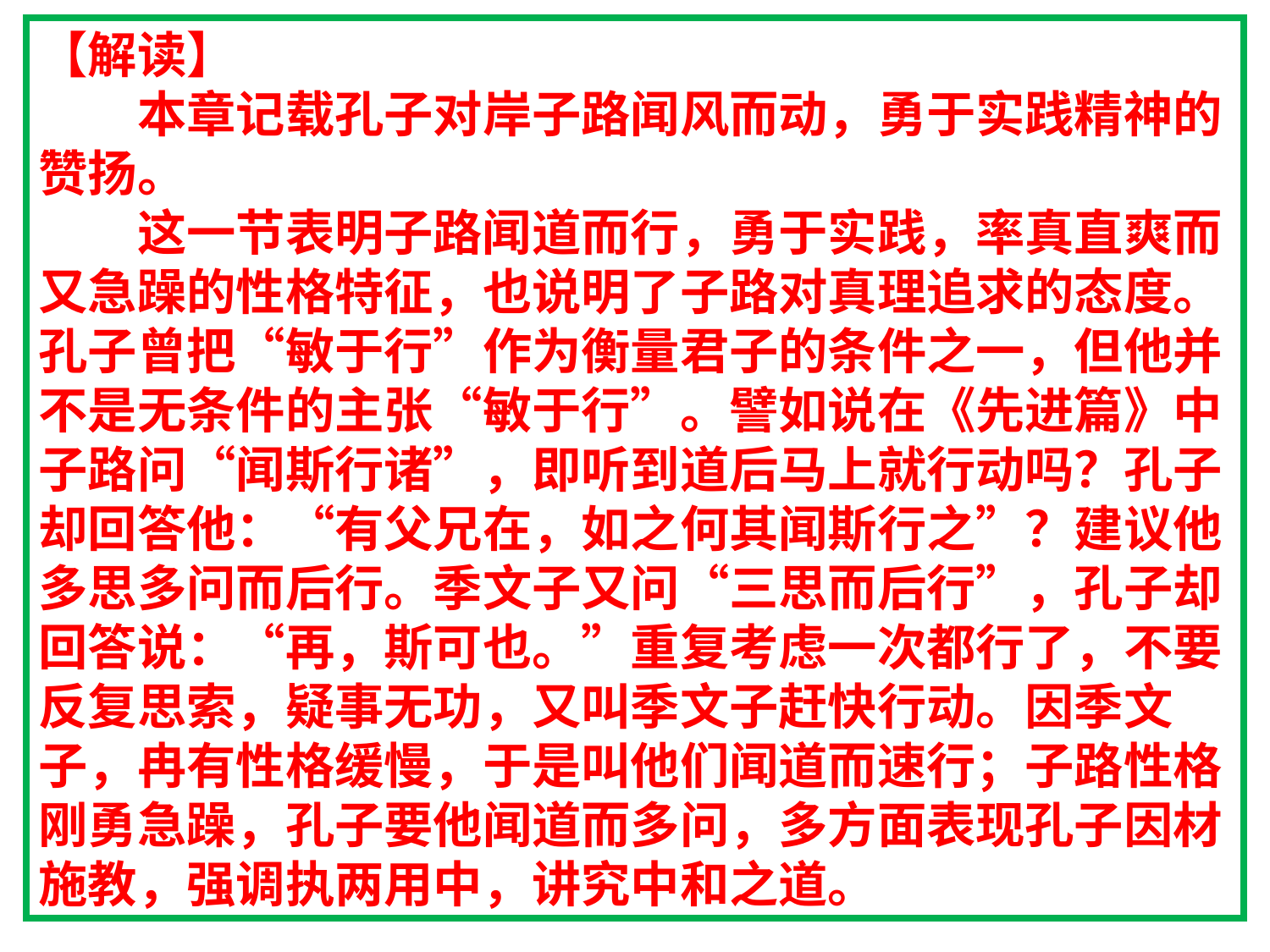

【解读】
　　本章记载孔子对岸子路闻风而动，勇于实践精神的赞扬。
　　这一节表明子路闻道而行，勇于实践，率真直爽而又急躁的性格特征，也说明了子路对真理追求的态度。孔子曾把“敏于行”作为衡量君子的条件之一，但他并不是无条件的主张“敏于行”。譬如说在《先进篇》中子路问“闻斯行诸”，即听到道后马上就行动吗？孔子却回答他：“有父兄在，如之何其闻斯行之”？建议他多思多问而后行。季文子又问“三思而后行”，孔子却回答说：“再，斯可也。”重复考虑一次都行了，不要反复思索，疑事无功，又叫季文子赶快行动。因季文子，冉有性格缓慢，于是叫他们闻道而速行；子路性格刚勇急躁，孔子要他闻道而多问，多方面表现孔子因材施教，强调执两用中，讲究中和之道。